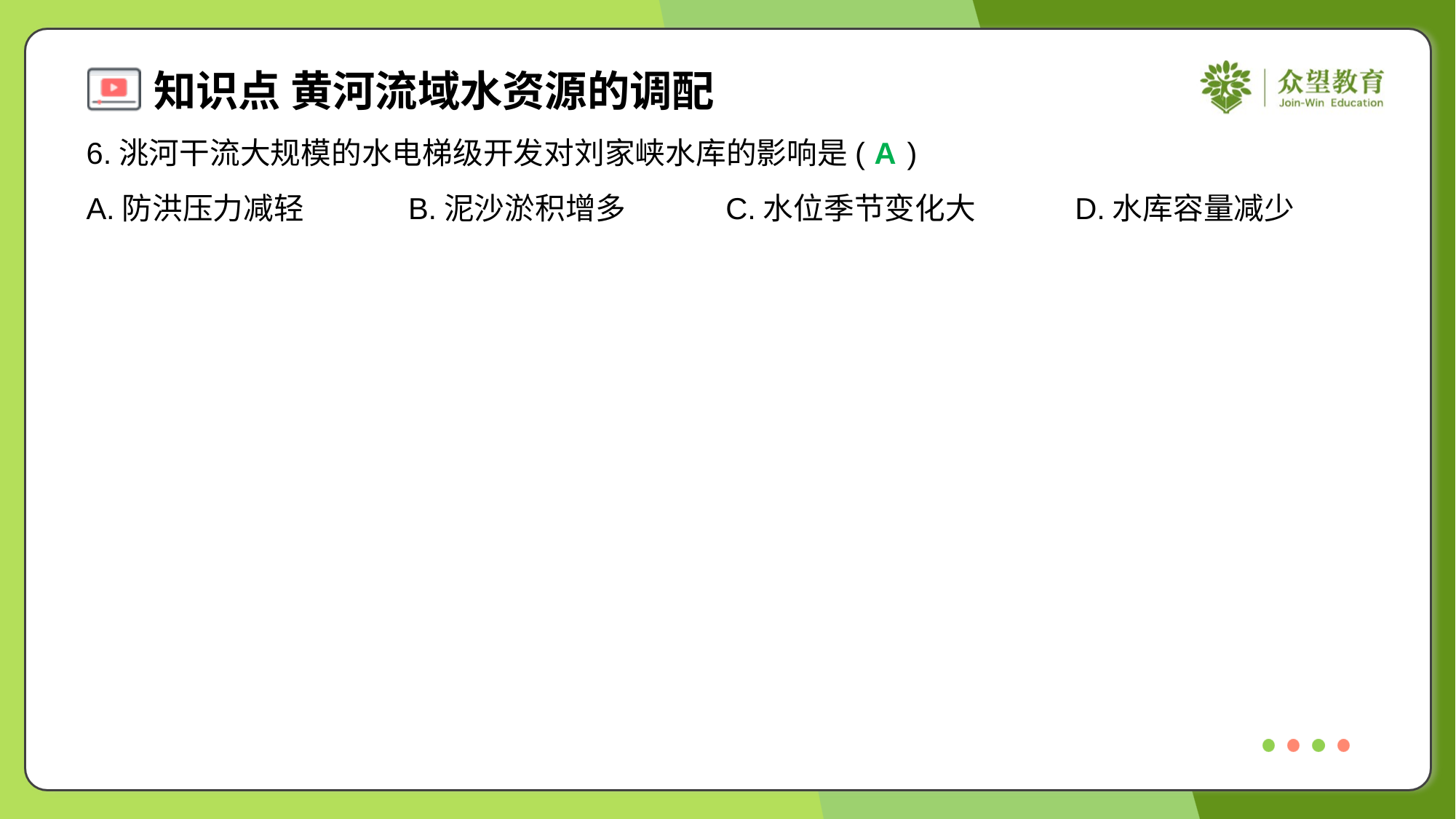

6.洮河干流大规模的水电梯级开发对刘家峡水库的影响是(     )
A
A.防洪压力减轻	B.泥沙淤积增多	C.水位季节变化大	D.水库容量减少